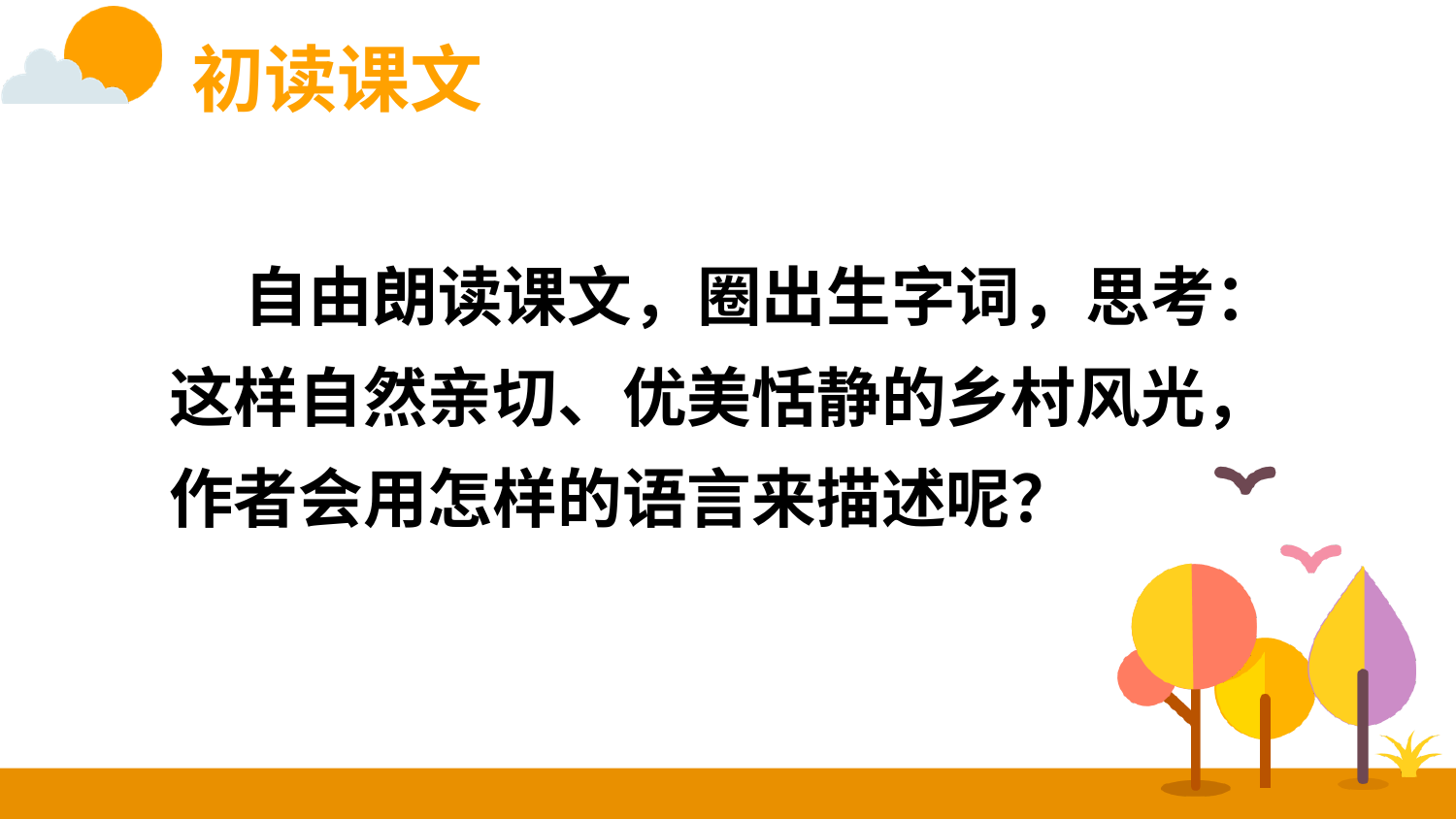

初读课文
    自由朗读课文，圈出生字词，思考：这样自然亲切、优美恬静的乡村风光，作者会用怎样的语言来描述呢？